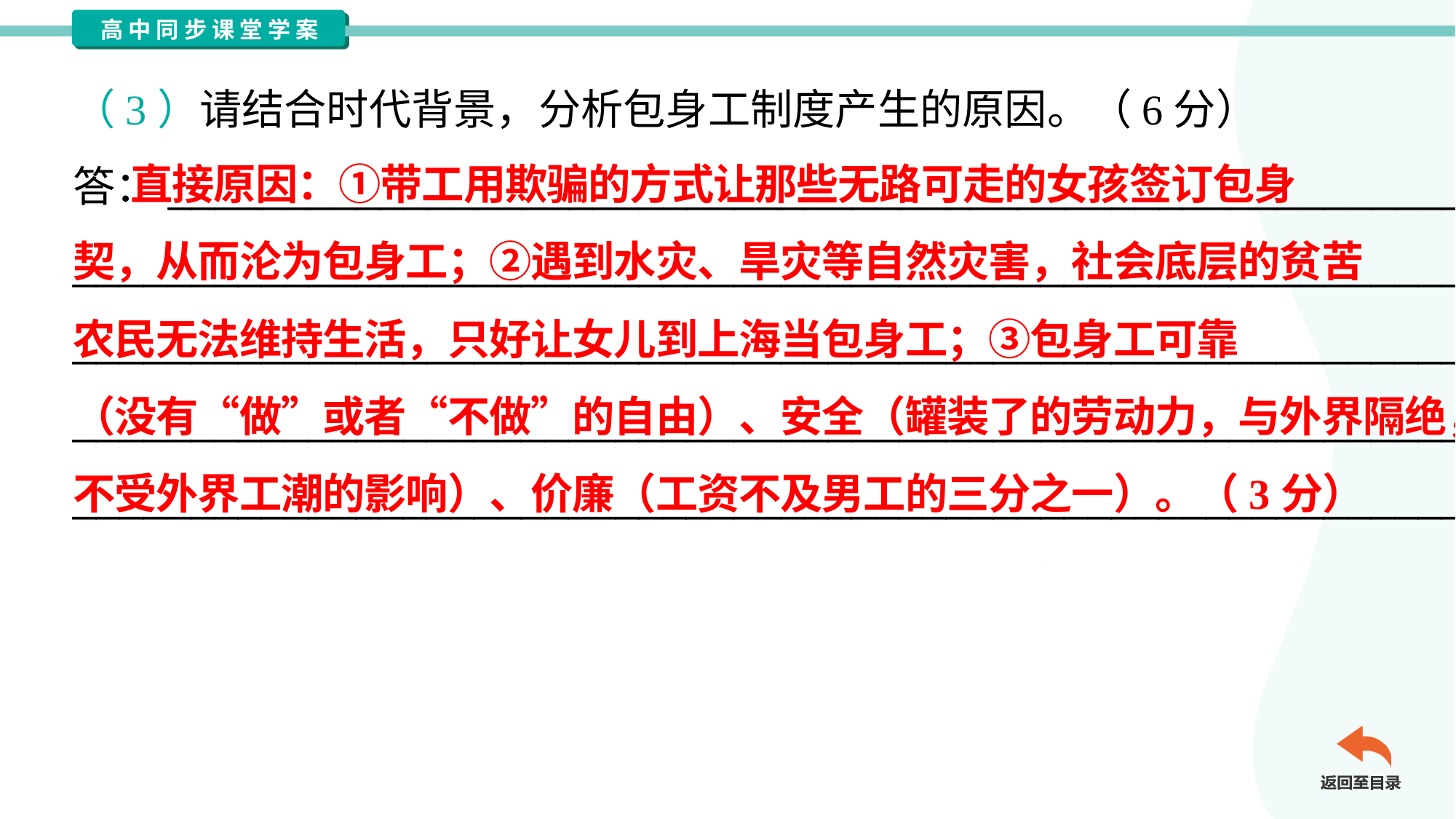

（3）请结合时代背景，分析包身工制度产生的原因。（6分）
答：_________________________________________________________
_____________________________________________________________
_____________________________________________________________
_____________________________________________________________
_____________________________________________________________
     直接原因：①带工用欺骗的方式让那些无路可走的女孩签订包身
契，从而沦为包身工；②遇到水灾、旱灾等自然灾害，社会底层的贫苦
农民无法维持生活，只好让女儿到上海当包身工；③包身工可靠
（没有“做”或者“不做”的自由）、安全（罐装了的劳动力，与外界隔绝，
不受外界工潮的影响）、价廉（工资不及男工的三分之一）。（3分）